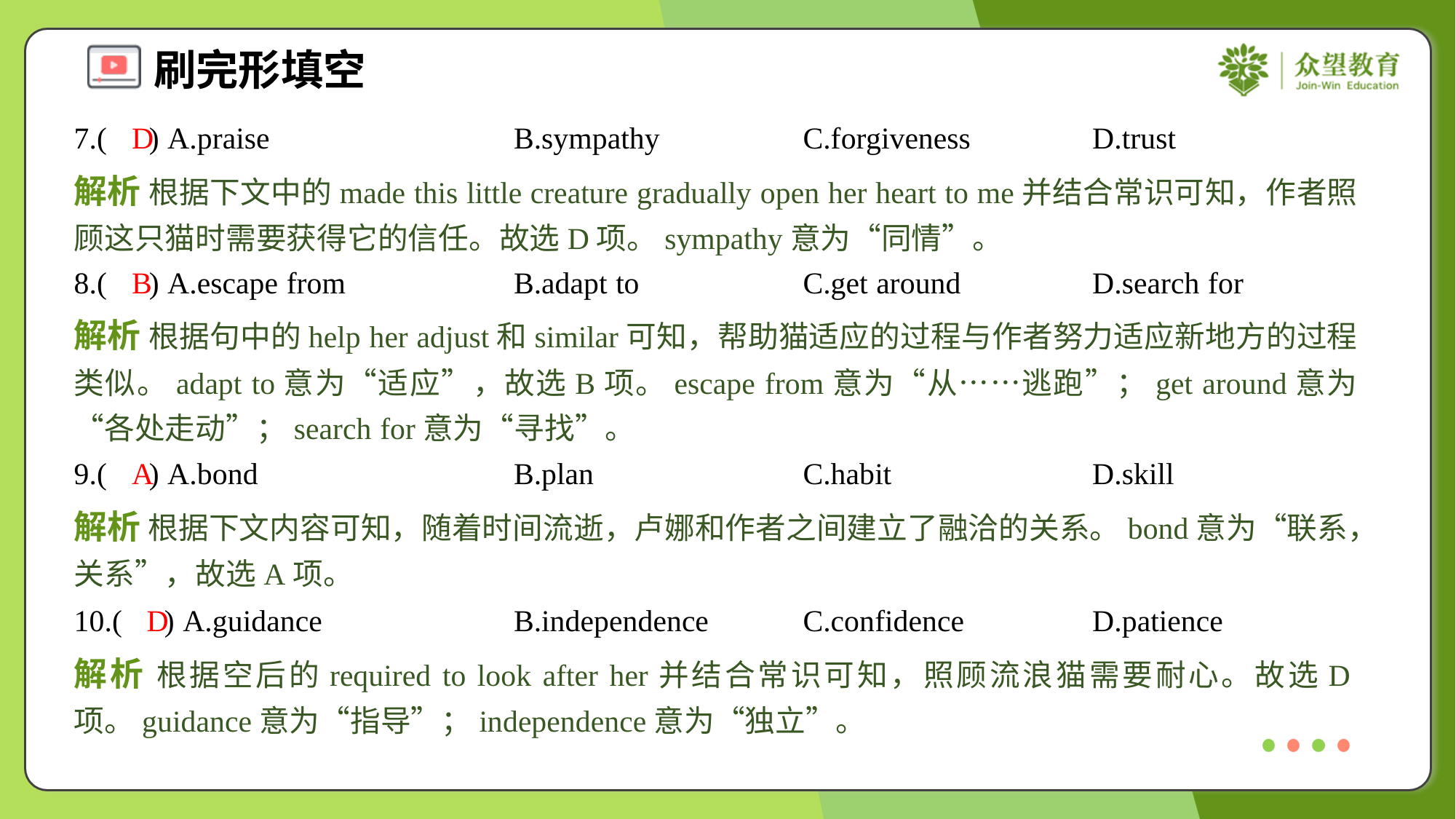

7.(     ) A.praise	B.sympathy	C.forgiveness	D.trust
D
解析 根据下文中的made this little creature gradually open her heart to me并结合常识可知，作者照顾这只猫时需要获得它的信任。故选D项。sympathy意为“同情”。
8.(     ) A.escape from	B.adapt to	C.get around	D.search for
B
解析 根据句中的help her adjust和similar可知，帮助猫适应的过程与作者努力适应新地方的过程类似。adapt to意为“适应”，故选B项。escape from意为“从……逃跑”；get around意为“各处走动”；search for意为“寻找”。
9.(     ) A.bond	B.plan	C.habit	D.skill
A
解析 根据下文内容可知，随着时间流逝，卢娜和作者之间建立了融洽的关系。bond意为“联系，关系”，故选A项。
10.(     ) A.guidance	B.independence	C.confidence	D.patience
D
解析 根据空后的required to look after her并结合常识可知，照顾流浪猫需要耐心。故选D项。guidance意为“指导”；independence意为“独立”。